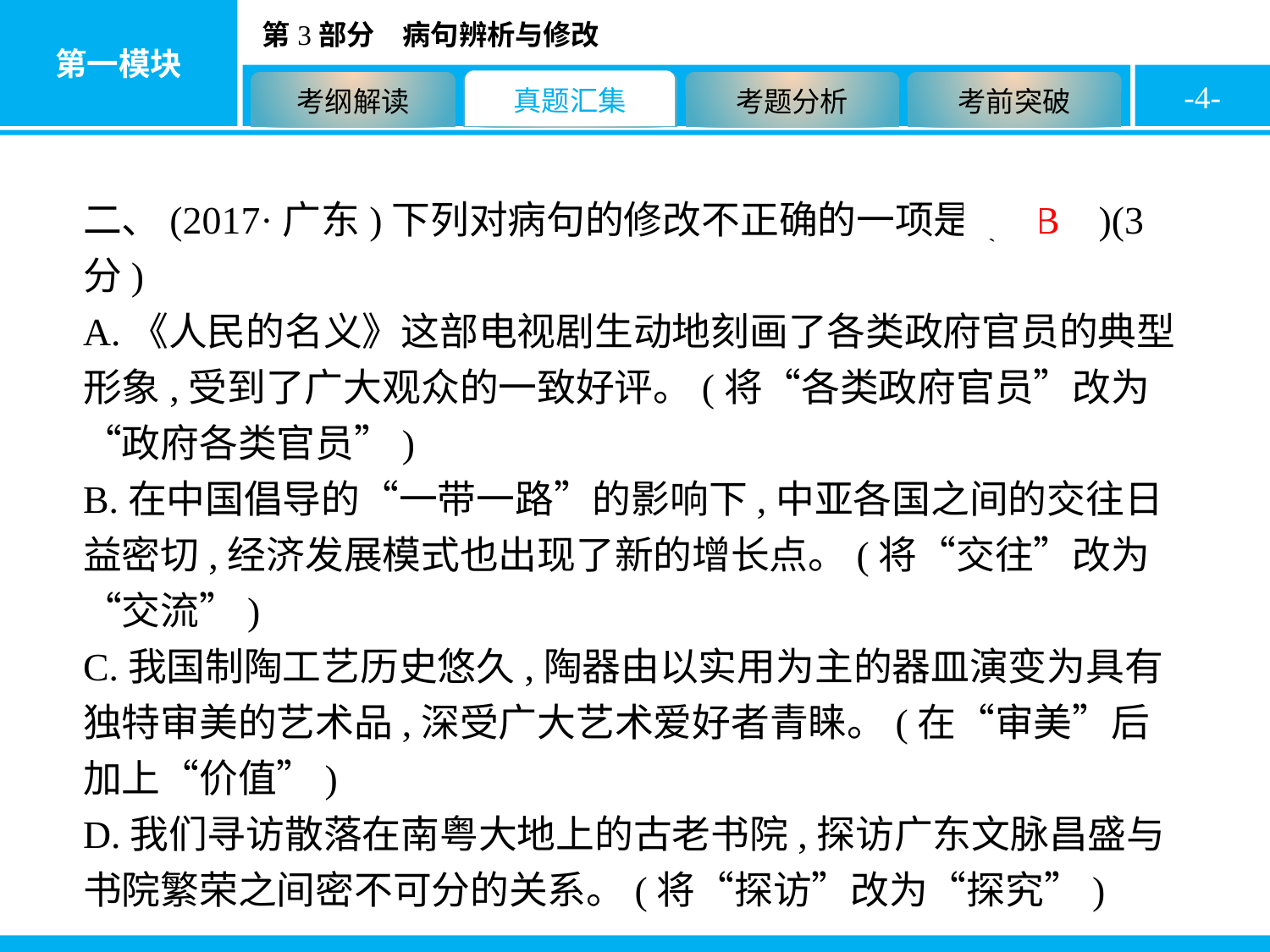

-4-
二、(2017·广东)下列对病句的修改不正确的一项是(    B    )(3分)
A.《人民的名义》这部电视剧生动地刻画了各类政府官员的典型形象,受到了广大观众的一致好评。(将“各类政府官员”改为“政府各类官员”)
B.在中国倡导的“一带一路”的影响下,中亚各国之间的交往日益密切,经济发展模式也出现了新的增长点。(将“交往”改为“交流”)
C.我国制陶工艺历史悠久,陶器由以实用为主的器皿演变为具有独特审美的艺术品,深受广大艺术爱好者青睐。(在“审美”后加上“价值”)
D.我们寻访散落在南粤大地上的古老书院,探访广东文脉昌盛与书院繁荣之间密不可分的关系。(将“探访”改为“探究”)